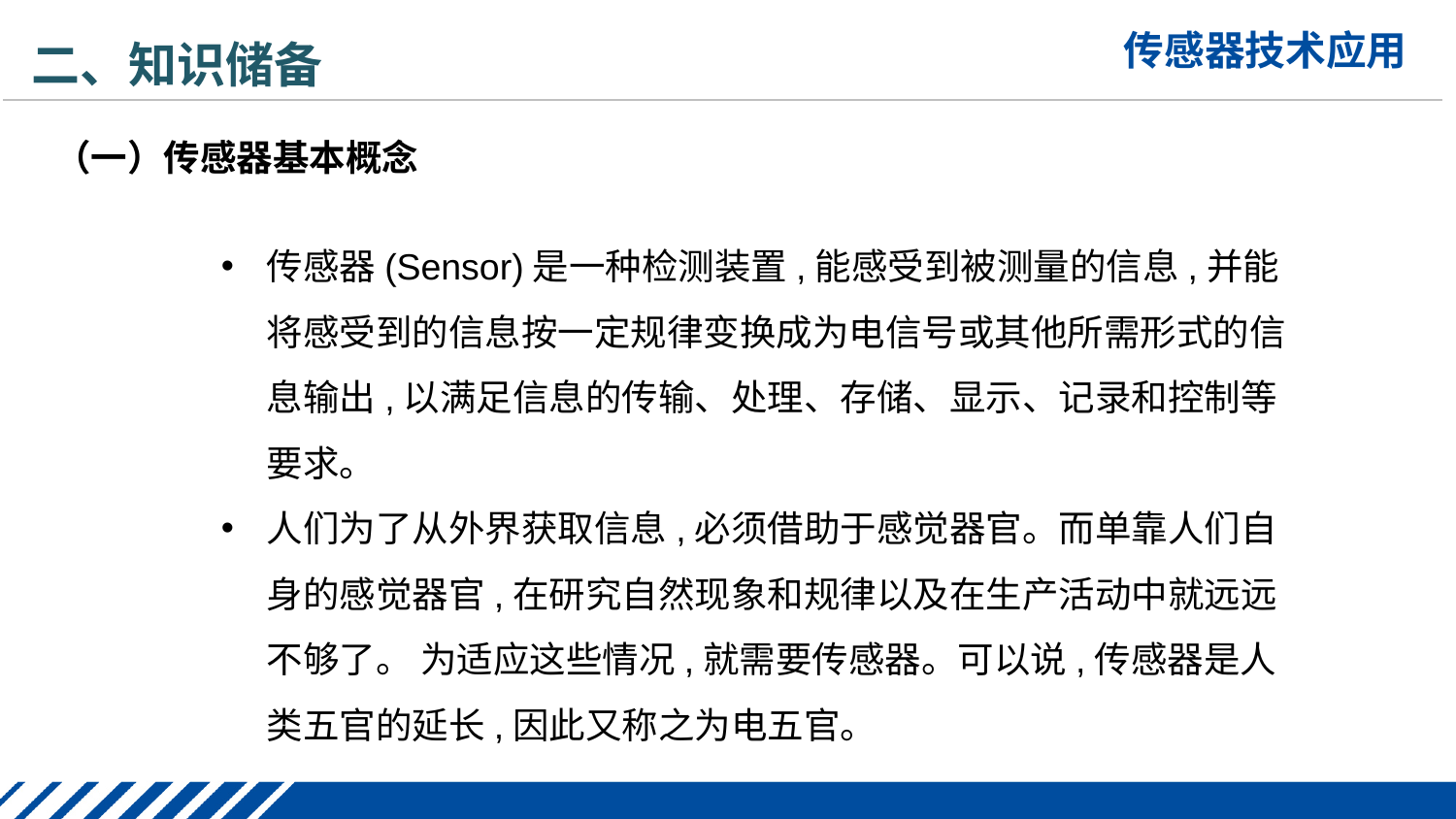

二、知识储备
（一）传感器基本概念
传感器(Sensor)是一种检测装置,能感受到被测量的信息,并能将感受到的信息按一定规律变换成为电信号或其他所需形式的信息输出,以满足信息的传输、处理、存储、显示、记录和控制等要求。
人们为了从外界获取信息,必须借助于感觉器官。而单靠人们自身的感觉器官,在研究自然现象和规律以及在生产活动中就远远不够了。 为适应这些情况,就需要传感器。可以说,传感器是人类五官的延长,因此又称之为电五官。